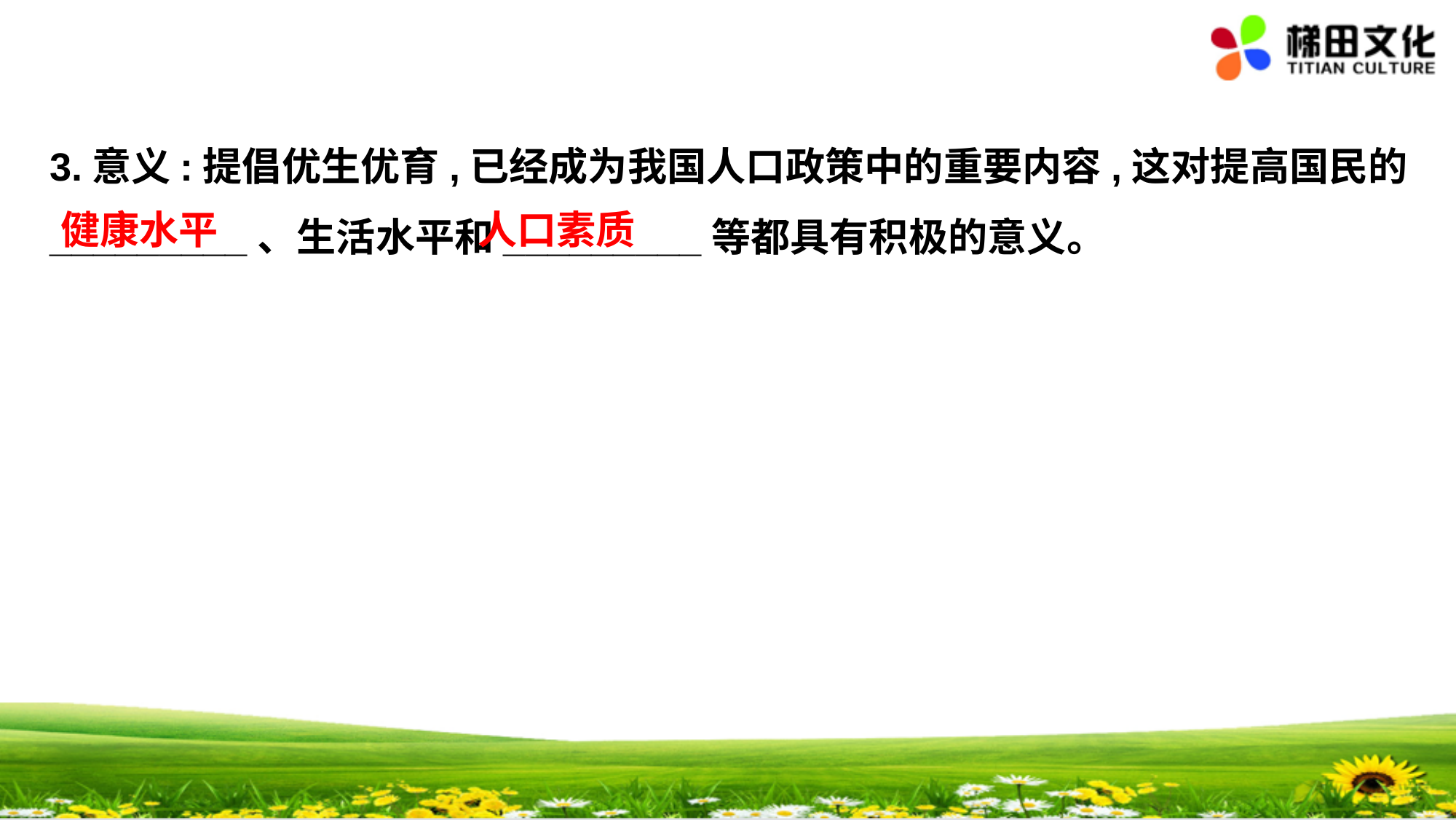

3.意义:提倡优生优育,已经成为我国人口政策中的重要内容,这对提高国民的
_________、生活水平和_________等都具有积极的意义。
健康水平
人口素质